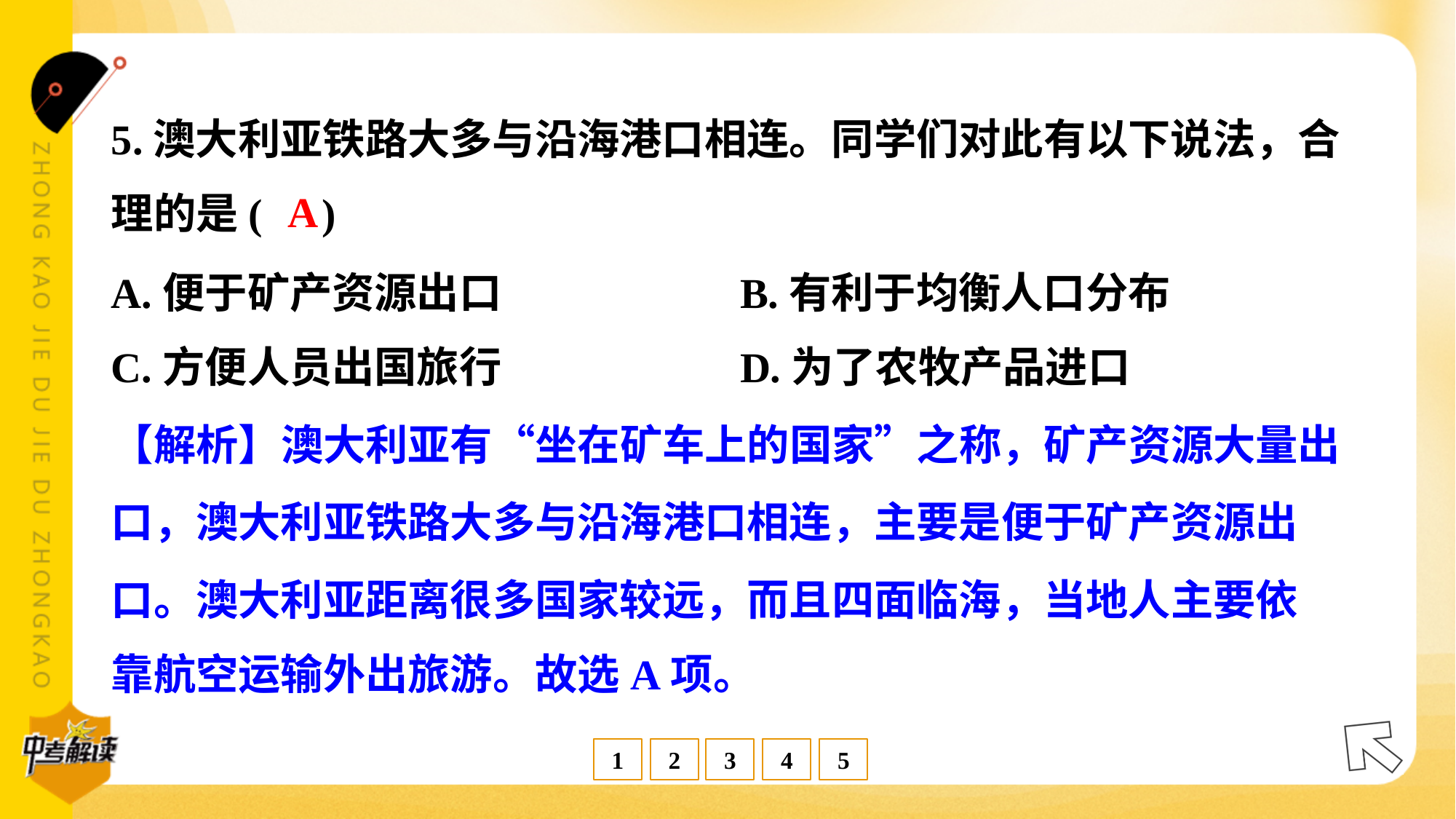

5.澳大利亚铁路大多与沿海港口相连。同学们对此有以下说法，合
理的是(     )
A
A.便于矿产资源出口	B.有利于均衡人口分布
C.方便人员出国旅行	D.为了农牧产品进口
【解析】澳大利亚有“坐在矿车上的国家”之称，矿产资源大量出
口，澳大利亚铁路大多与沿海港口相连，主要是便于矿产资源出
口。澳大利亚距离很多国家较远，而且四面临海，当地人主要依
靠航空运输外出旅游。故选A项。